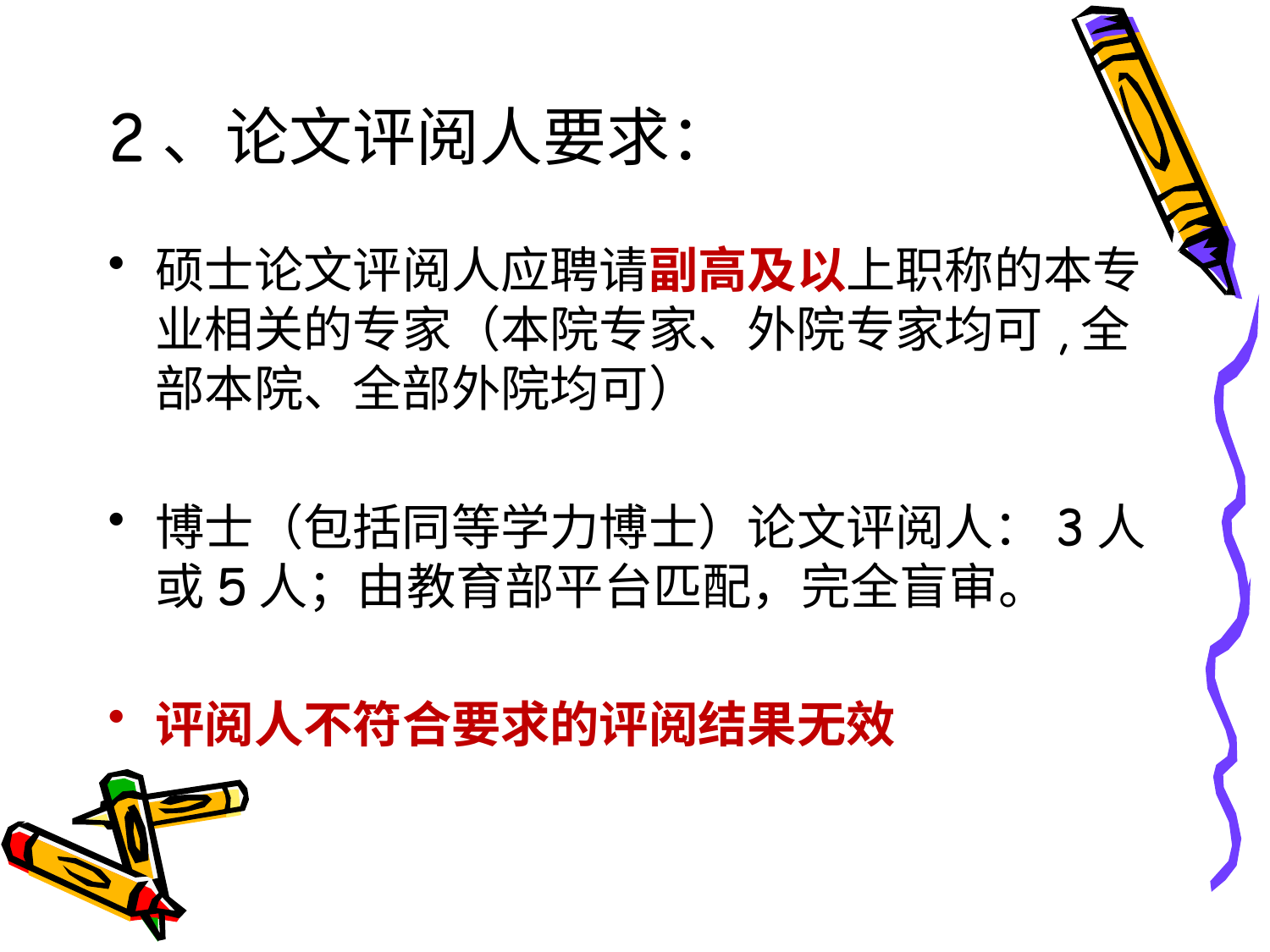

# 2、论文评阅人要求：
硕士论文评阅人应聘请副高及以上职称的本专业相关的专家（本院专家、外院专家均可,全部本院、全部外院均可）

博士（包括同等学力博士）论文评阅人：3人或5人；由教育部平台匹配，完全盲审。

评阅人不符合要求的评阅结果无效